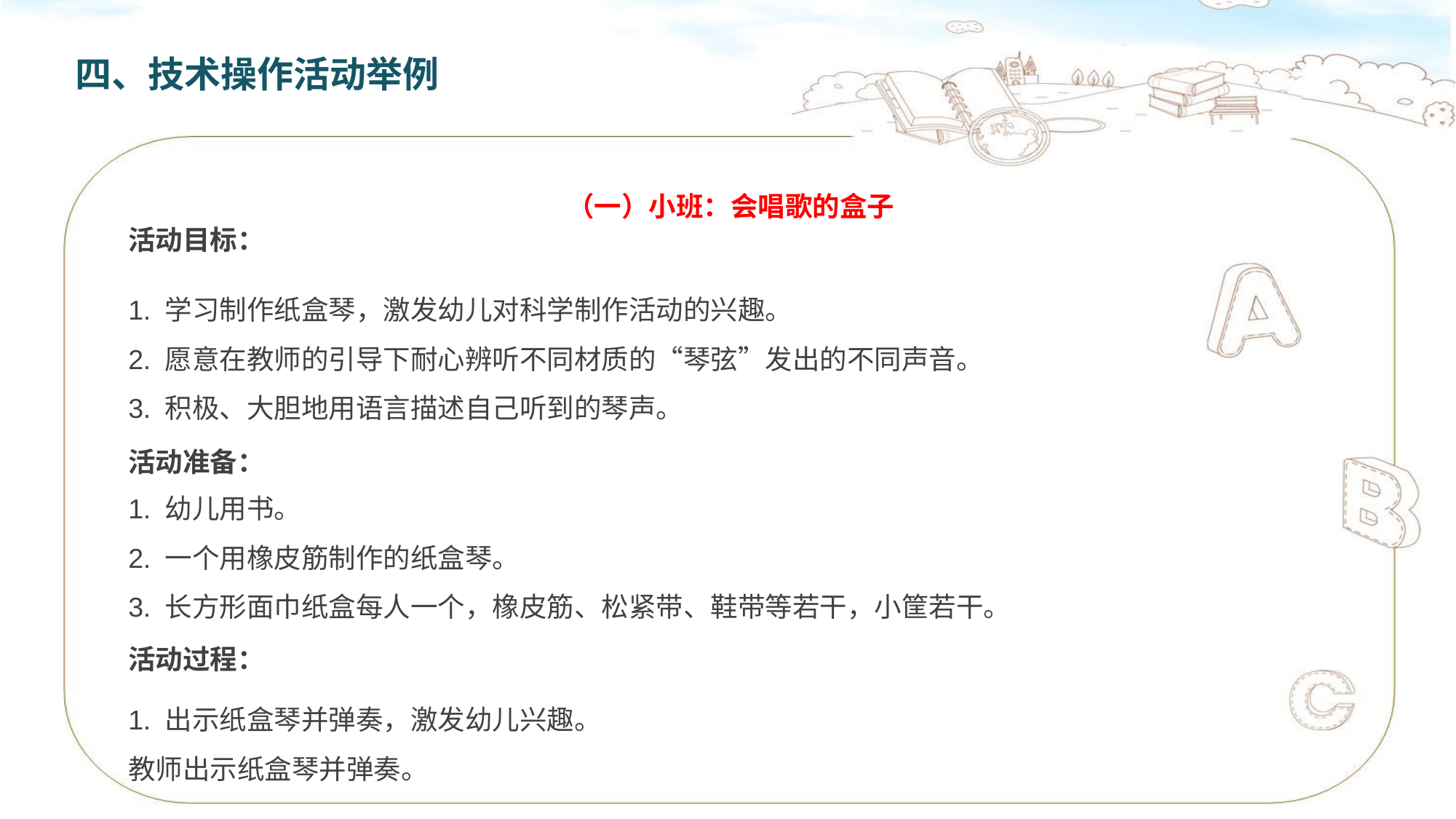

四、技术操作活动举例
（一）小班：会唱歌的盒子
活动目标：
1. 学习制作纸盒琴，激发幼儿对科学制作活动的兴趣。
2. 愿意在教师的引导下耐心辨听不同材质的“琴弦”发出的不同声音。
3. 积极、大胆地用语言描述自己听到的琴声。
活动准备：
1. 幼儿用书。
2. 一个用橡皮筋制作的纸盒琴。
3. 长方形面巾纸盒每人一个，橡皮筋、松紧带、鞋带等若干，小筐若干。
活动过程：
1. 出示纸盒琴并弹奏，激发幼儿兴趣。
教师出示纸盒琴并弹奏。